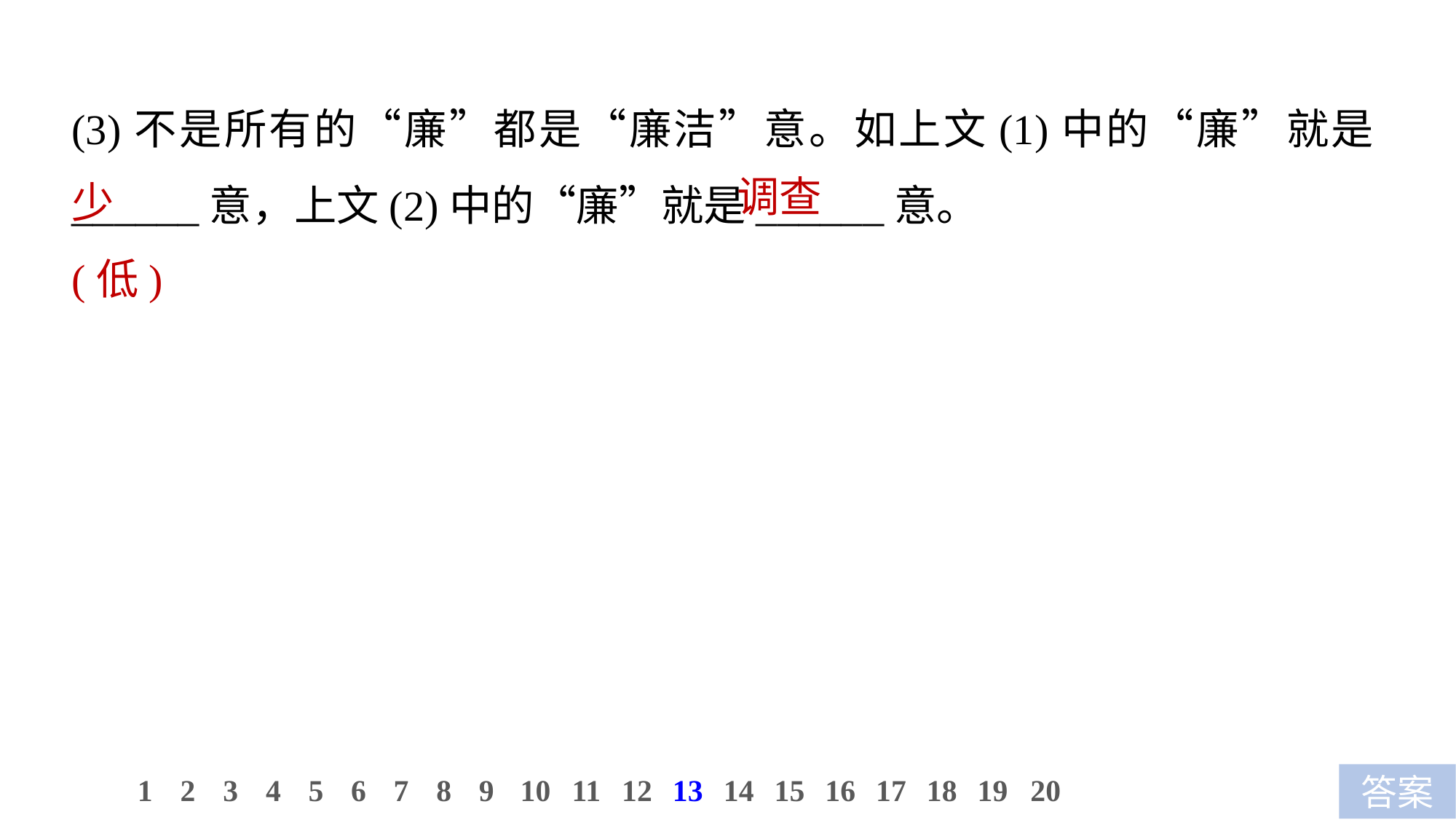

(3)不是所有的“廉”都是“廉洁”意。如上文(1)中的“廉”就是______意，上文(2)中的“廉”就是______意。
调查
少(低)
10
1
2
3
4
5
6
7
8
9
11
12
13
14
15
16
17
18
19
20
答案